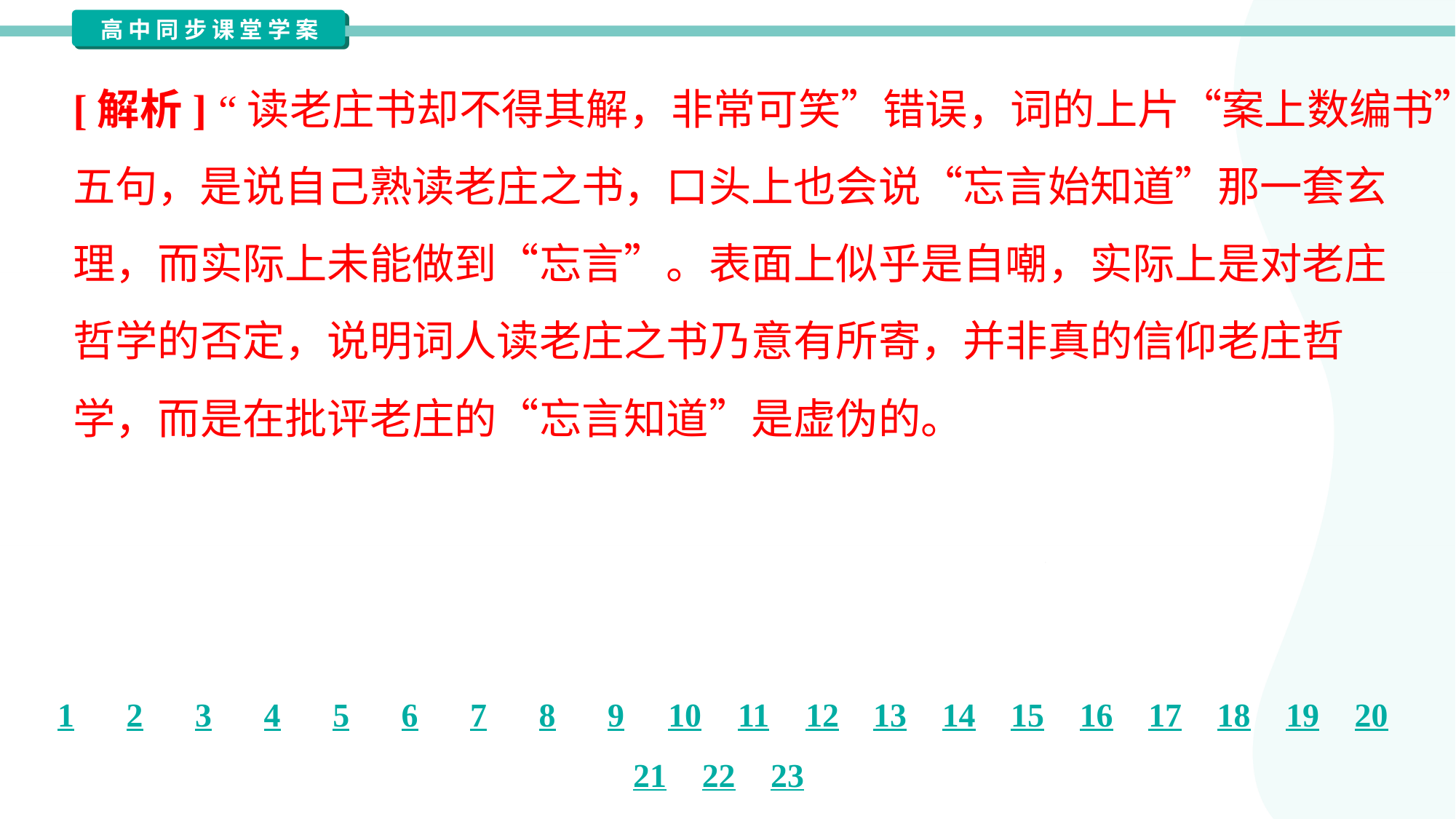

[解析] “读老庄书却不得其解，非常可笑”错误，词的上片“案上数编书”
五句，是说自己熟读老庄之书，口头上也会说“忘言始知道”那一套玄
理，而实际上未能做到“忘言”。表面上似乎是自嘲，实际上是对老庄
哲学的否定，说明词人读老庄之书乃意有所寄，并非真的信仰老庄哲
学，而是在批评老庄的“忘言知道”是虚伪的。